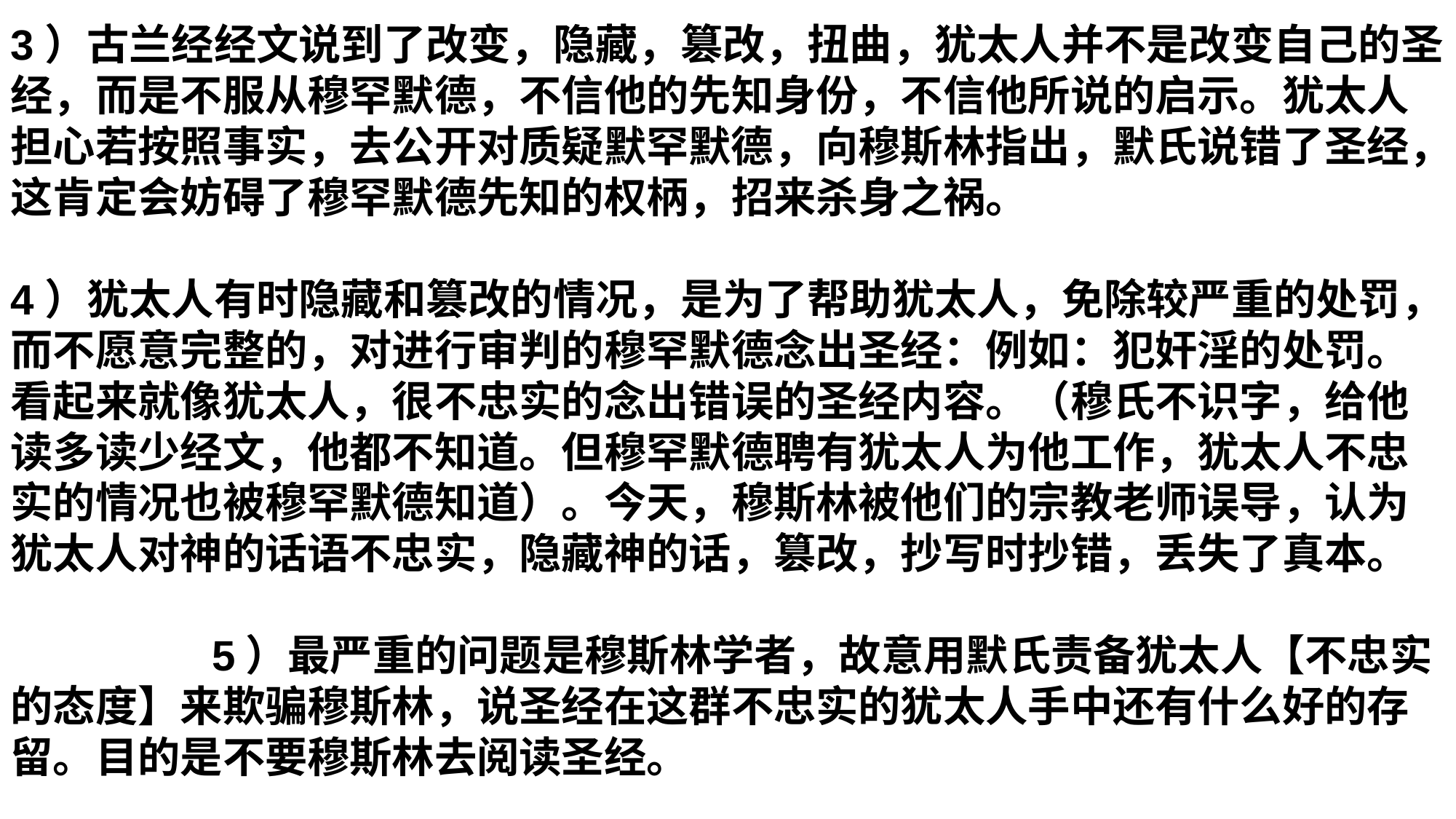

3）古兰经经文说到了改变，隐藏，篡改，扭曲，犹太人并不是改变自己的圣经，而是不服从穆罕默德，不信他的先知身份，不信他所说的启示。犹太人担心若按照事实，去公开对质疑默罕默德，向穆斯林指出，默氏说错了圣经，这肯定会妨碍了穆罕默德先知的权柄，招来杀身之祸。

4）犹太人有时隐藏和篡改的情况，是为了帮助犹太人，免除较严重的处罚，而不愿意完整的，对进行审判的穆罕默德念出圣经：例如：犯奸淫的处罚。看起来就像犹太人，很不忠实的念出错误的圣经内容。（穆氏不识字，给他读多读少经文，他都不知道。但穆罕默德聘有犹太人为他工作，犹太人不忠实的情况也被穆罕默德知道）。今天，穆斯林被他们的宗教老师误导，认为犹太人对神的话语不忠实，隐藏神的话，篡改，抄写时抄错，丢失了真本。
                                                                                                                                           5）最严重的问题是穆斯林学者，故意用默氏责备犹太人【不忠实的态度】来欺骗穆斯林，说圣经在这群不忠实的犹太人手中还有什么好的存留。目的是不要穆斯林去阅读圣经。